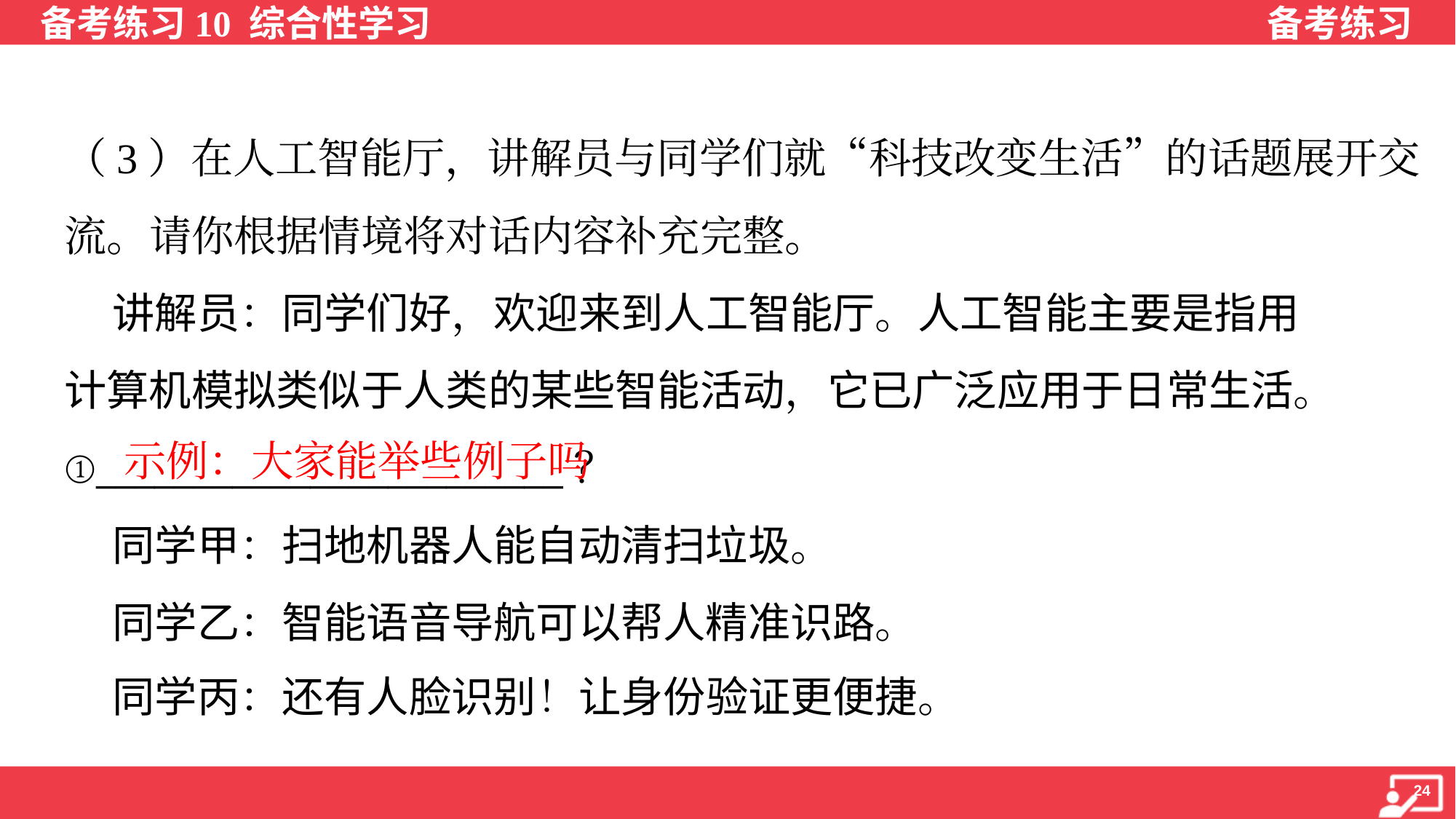

（3）在人工智能厅，讲解员与同学们就“科技改变生活”的话题展开交
流。请你根据情境将对话内容补充完整。
    讲解员：同学们好，欢迎来到人工智能厅。人工智能主要是指用
计算机模拟类似于人类的某些智能活动，它已广泛应用于日常生活。
①________________________？
    同学甲：扫地机器人能自动清扫垃圾。
    同学乙：智能语音导航可以帮人精准识路。
    同学丙：还有人脸识别！让身份验证更便捷。
示例：大家能举些例子吗